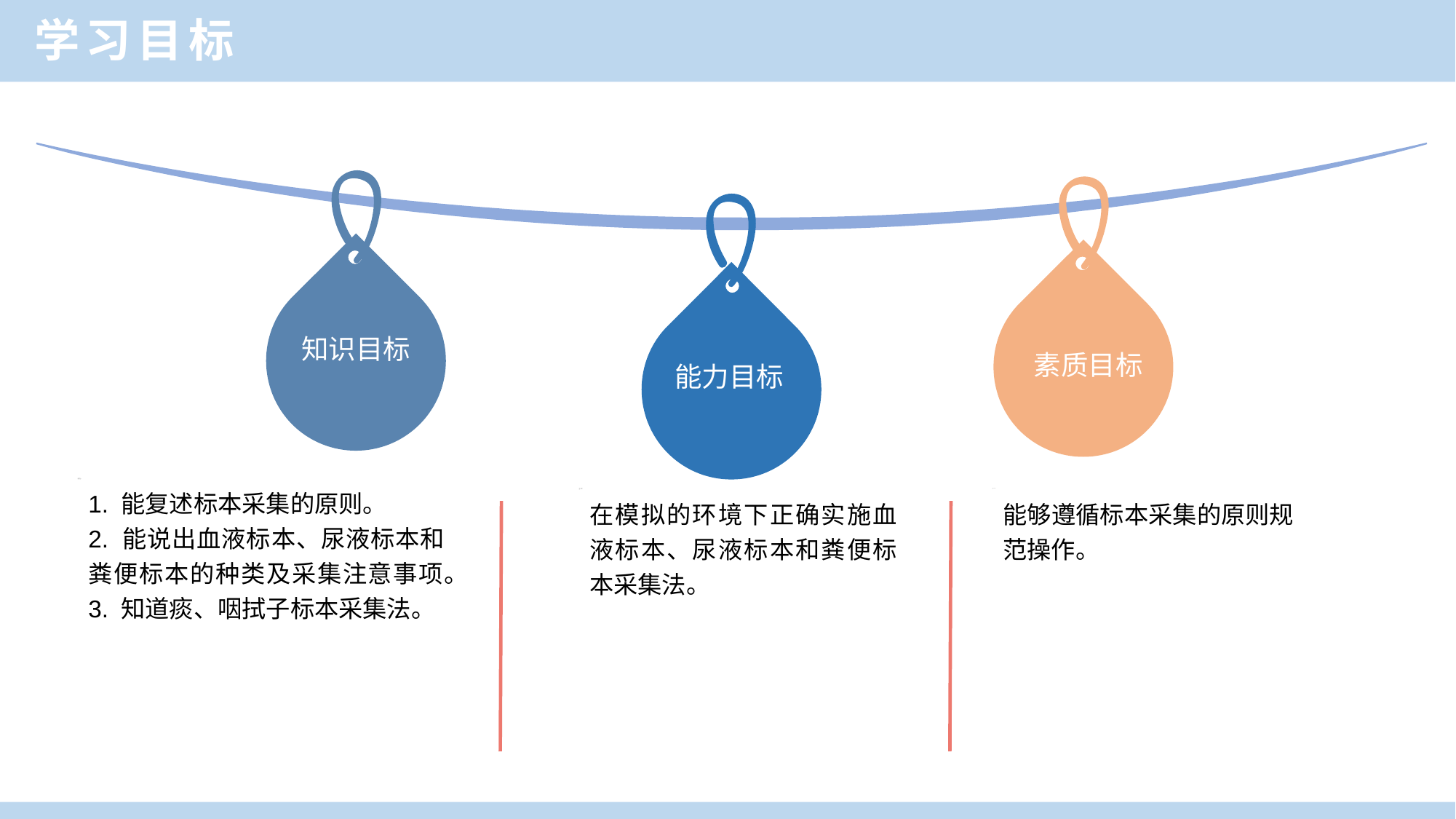

学习目标

知识目标

素质目标

能力目标
1. 能复述标本采集的原则。
2. 能说出血液标本、尿液标本和粪便标本的种类及采集注意事项。
3. 知道痰、咽拭子标本采集法。
在模拟的环境下正确实施血液标本、尿液标本和粪便标本采集法。
能够遵循标本采集的原则规范操作。